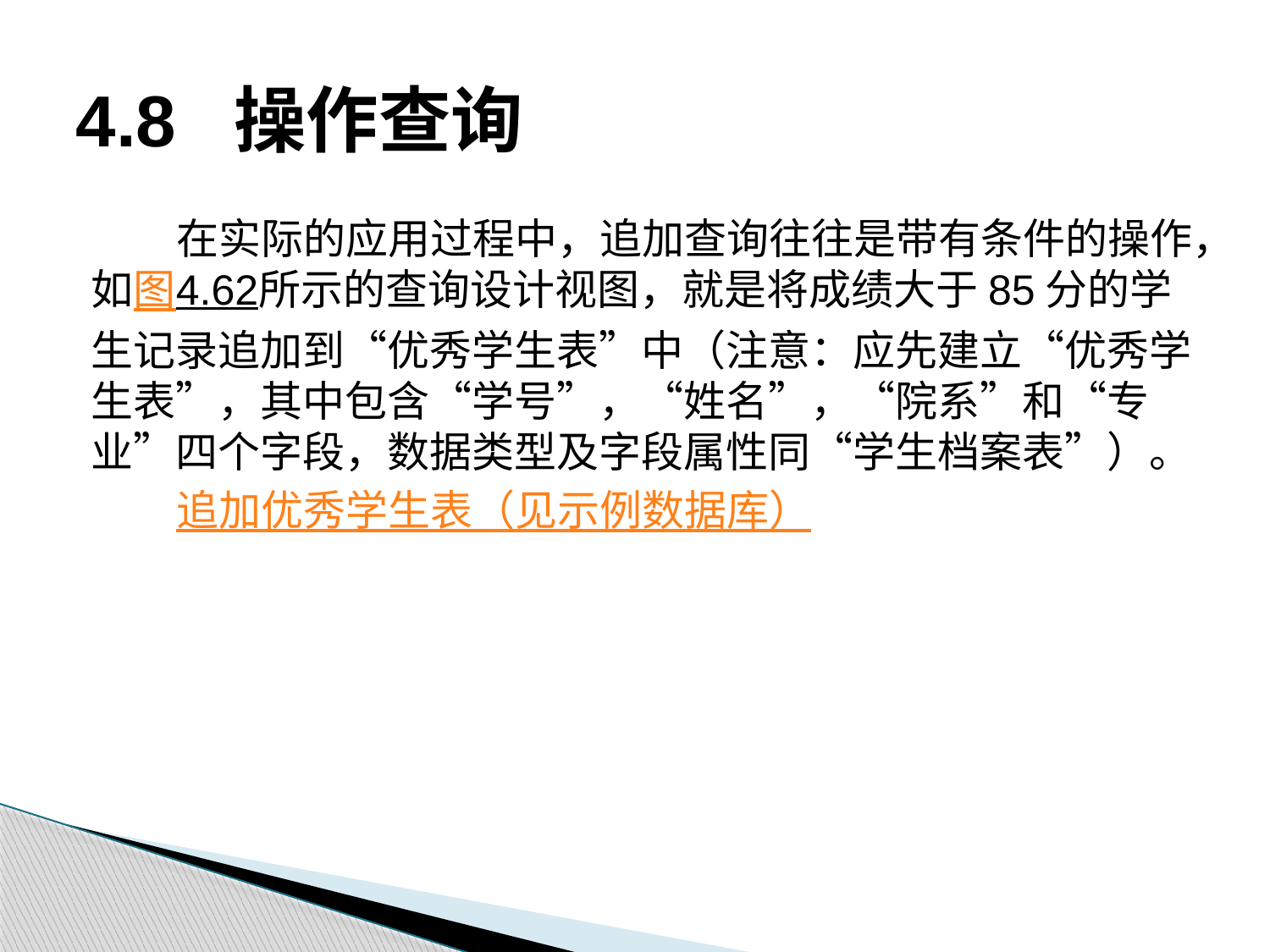

# 4.8  操作查询
在实际的应用过程中，追加查询往往是带有条件的操作，如图4.62所示的查询设计视图，就是将成绩大于85分的学生记录追加到“优秀学生表”中（注意：应先建立“优秀学生表”，其中包含“学号”，“姓名”，“院系”和“专业”四个字段，数据类型及字段属性同“学生档案表”）。
追加优秀学生表（见示例数据库）